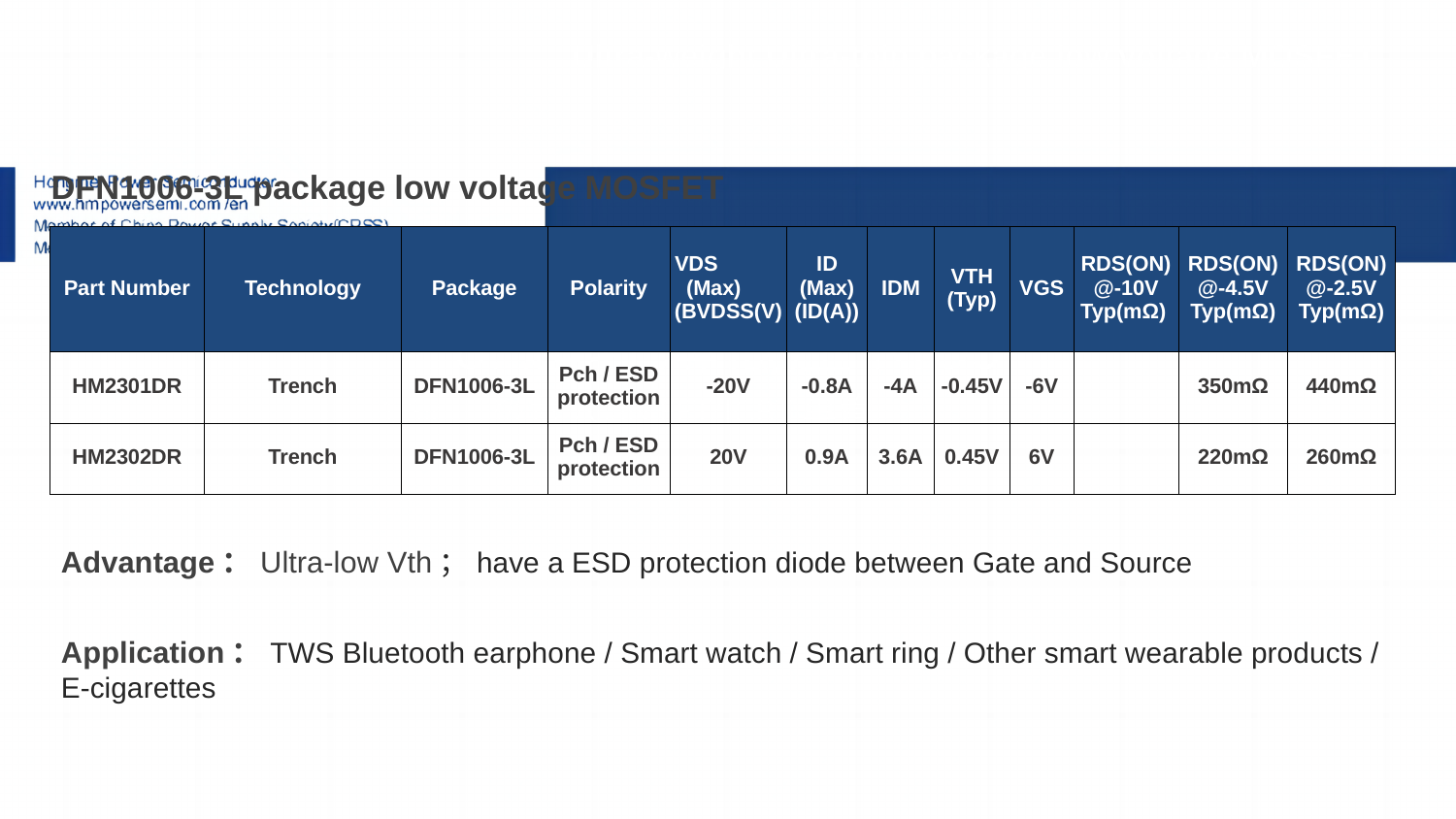

Ultra-weight Ultra-thin package low voltage MOSFET
| DFN1006-3L package low voltage MOSFET |  |  |  |  |  |  |  |  |  |  |  |
| --- | --- | --- | --- | --- | --- | --- | --- | --- | --- | --- | --- |
| Part Number | Technology | Package | Polarity | VDS (Max) (BVDSS(V) | ID (Max) (ID(A)) | IDM | VTH (Typ) | VGS | RDS(ON) @-10V Typ(mΩ) | RDS(ON) @-4.5V Typ(mΩ) | RDS(ON) @-2.5V Typ(mΩ) |
| HM2301DR | Trench | DFN1006-3L | Pch / ESD protection | -20V | -0.8A | -4A | -0.45V | -6V |  | 350mΩ | 440mΩ |
| HM2302DR | Trench | DFN1006-3L | Pch / ESD protection | 20V | 0.9A | 3.6A | 0.45V | 6V |  | 220mΩ | 260mΩ |
# 8.超轻薄低压MOS
1.Sic二极管/GaN FET/IGBT单管
Advantage：Ultra-low Vth；have a ESD protection diode between Gate and Source

Application：TWS Bluetooth earphone / Smart watch / Smart ring / Other smart wearable products / E-cigarettes